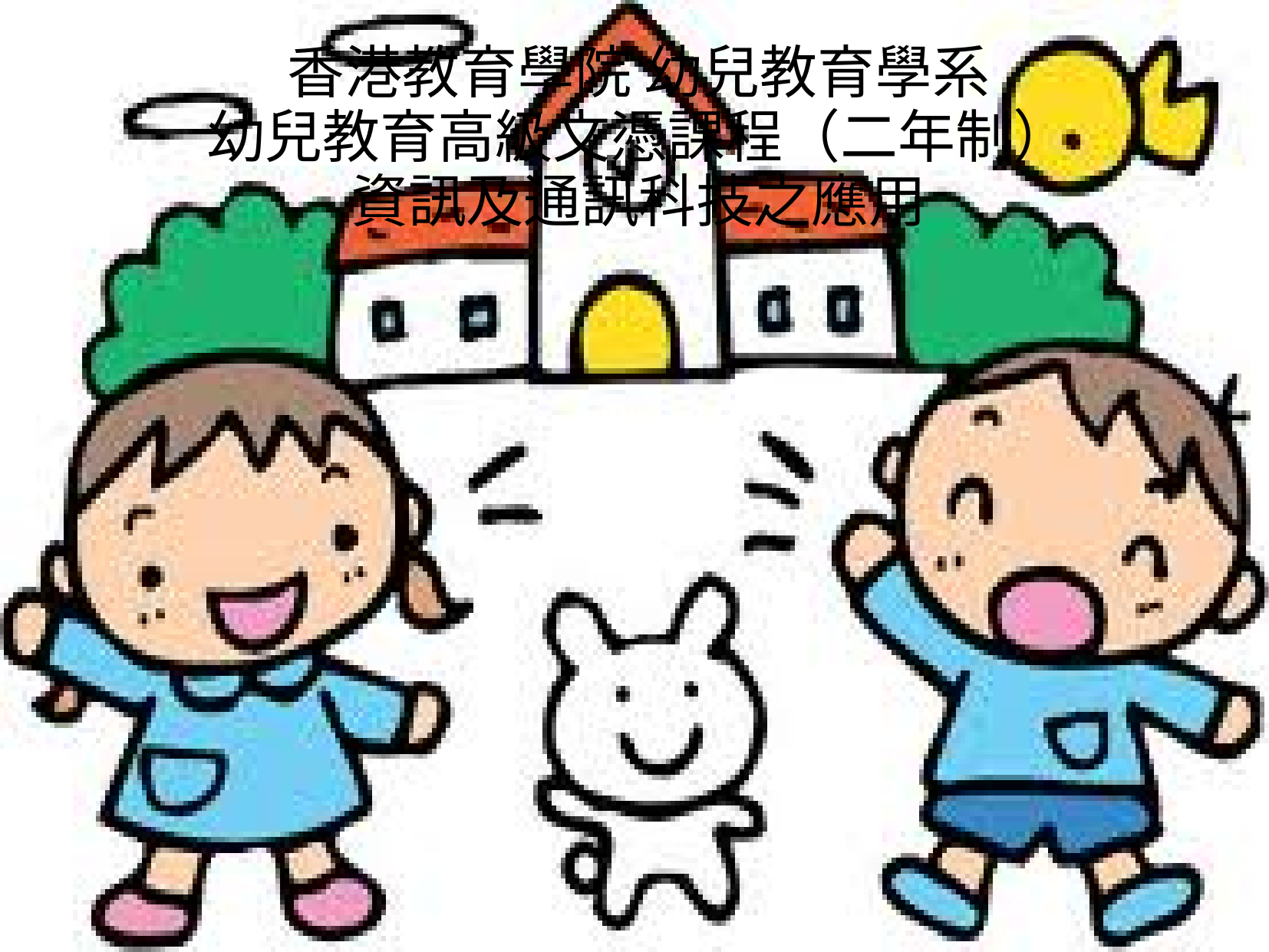

# 香港教育學院 幼兒教育學系 幼兒教育高級文憑課程（二年制） 資訊及通訊科技之應用